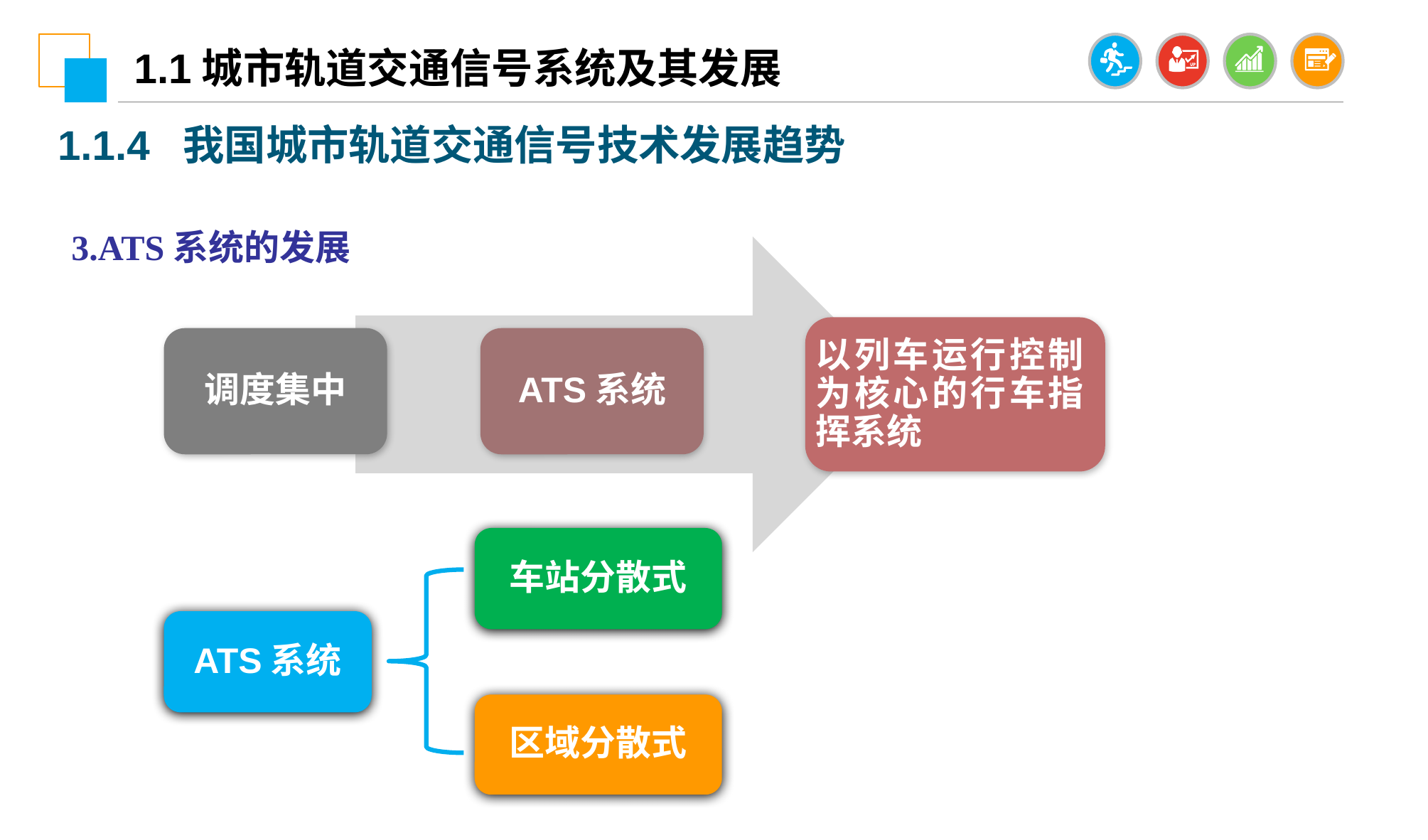

1.1城市轨道交通信号系统及其发展
1.1.4  我国城市轨道交通信号技术发展趋势
3.ATS系统的发展

以列车运行控制为核心的行车指挥系统

调度集中

ATS系统

车站分散式

ATS系统

区域分散式